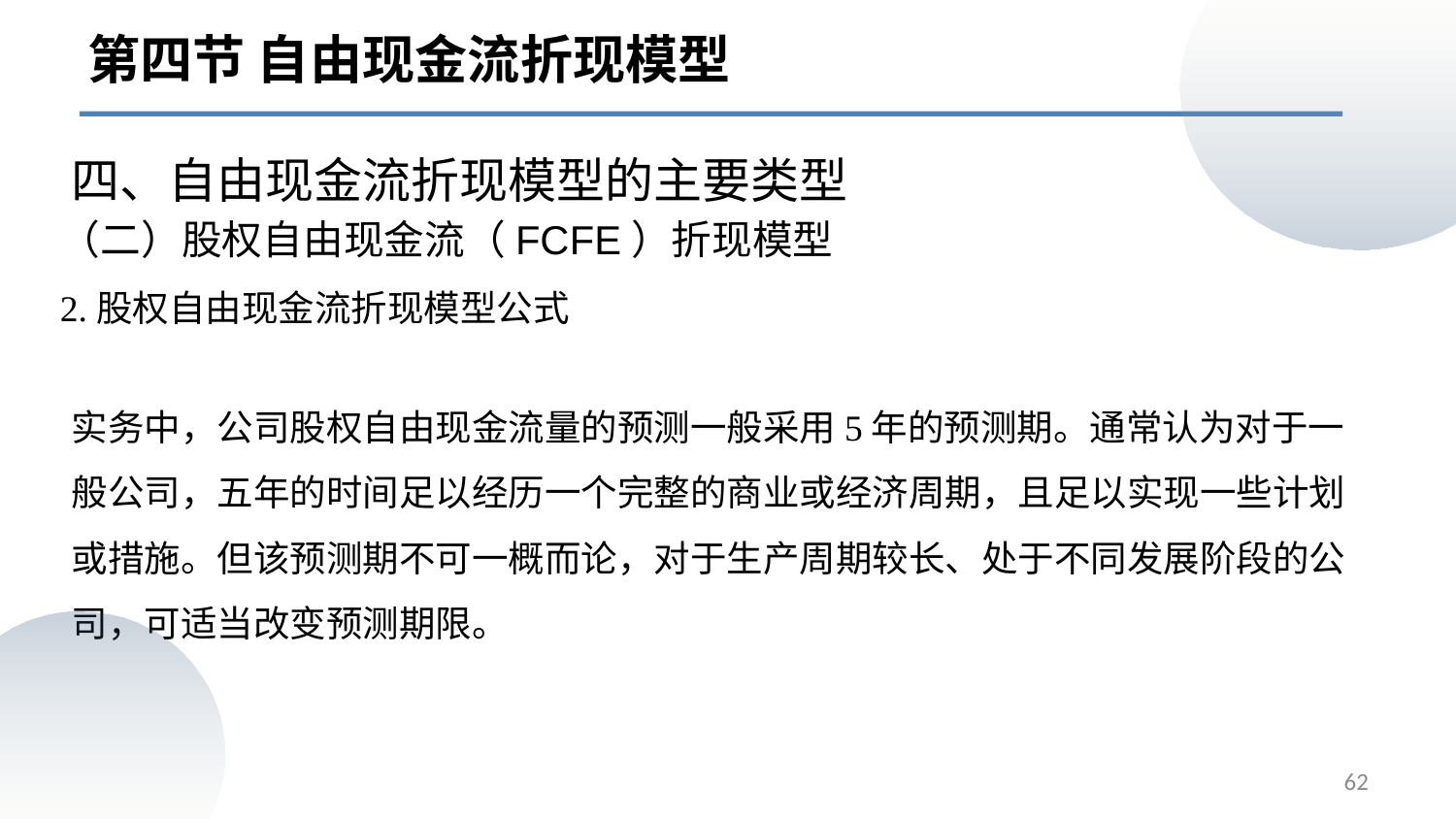

第四节 自由现金流折现模型
四、自由现金流折现模型的主要类型
（二）股权自由现金流（FCFE）折现模型
# 2.股权自由现金流折现模型公式
实务中，公司股权自由现金流量的预测一般采用5年的预测期。通常认为对于一般公司，五年的时间足以经历一个完整的商业或经济周期，且足以实现一些计划或措施。但该预测期不可一概而论，对于生产周期较长、处于不同发展阶段的公司，可适当改变预测期限。

62